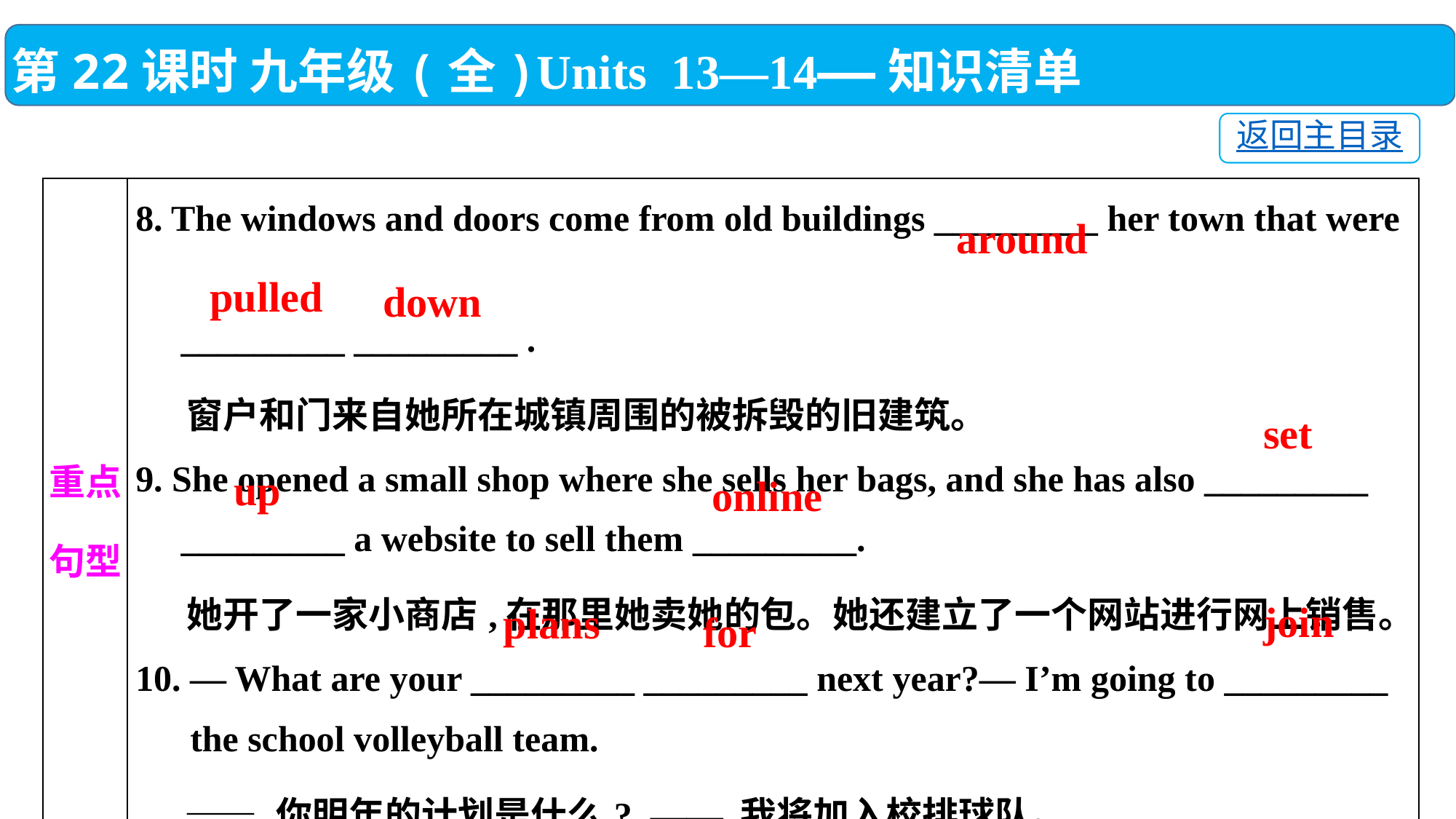

第22课时 九年级(全)Units  13—14——知识清单
返回主目录
| 重点 句型 | 8. The windows and doors come from old buildings \_\_\_\_\_\_\_\_\_ her town that were \_\_\_\_\_\_\_\_\_ \_\_\_\_\_\_\_\_\_ . 窗户和门来自她所在城镇周围的被拆毁的旧建筑。 9. She opened a small shop where she sells her bags, and she has also \_\_\_\_\_\_\_\_\_ \_\_\_\_\_\_\_\_\_ a website to sell them \_\_\_\_\_\_\_\_\_. 她开了一家小商店,在那里她卖她的包。她还建立了一个网站进行网上销售。 10. — What are your \_\_\_\_\_\_\_\_\_ \_\_\_\_\_\_\_\_\_ next year?— I’m going to \_\_\_\_\_\_\_\_\_ the school volleyball team. —— 你明年的计划是什么? —— 我将加入校排球队。 |
| --- | --- |
around
pulled
down
set
up
online
join
plans
for